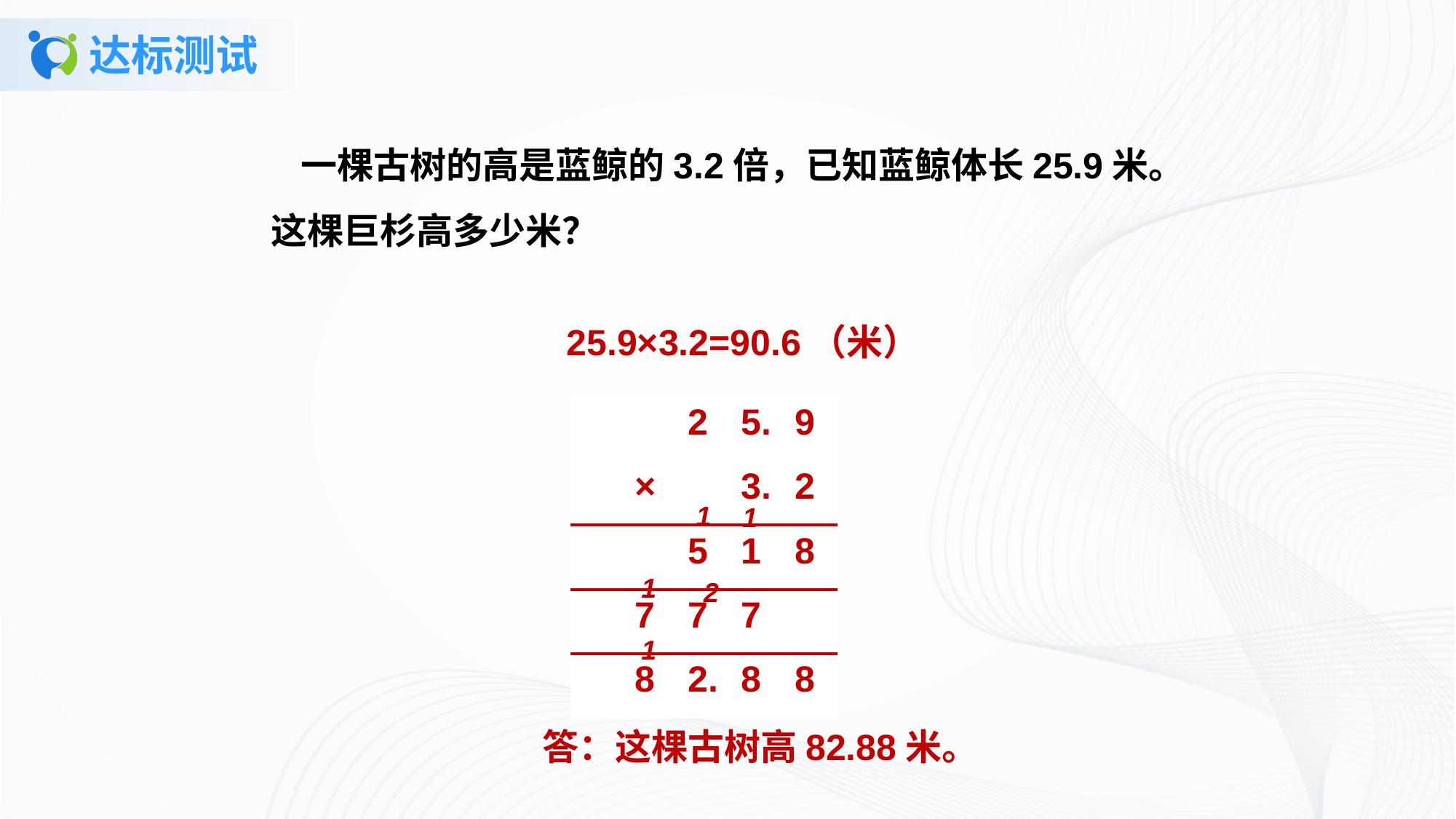

# 达标测试
一棵古树的高是蓝鲸的3.2倍，已知蓝鲸体长25.9米。
这棵巨杉高多少米？
25.9×3.2=90.6（米）
|  |  | 2 | 5. | 9 |
| --- | --- | --- | --- | --- |
|  | × |  | 3. | 2 |
|  |  | 5 | 1 | 8 |
|  | 7 | 7 | 7 |  |
|  | 8 | 2. | 8 | 8 |
1
1
1
2
1
答：这棵古树高82.88米。